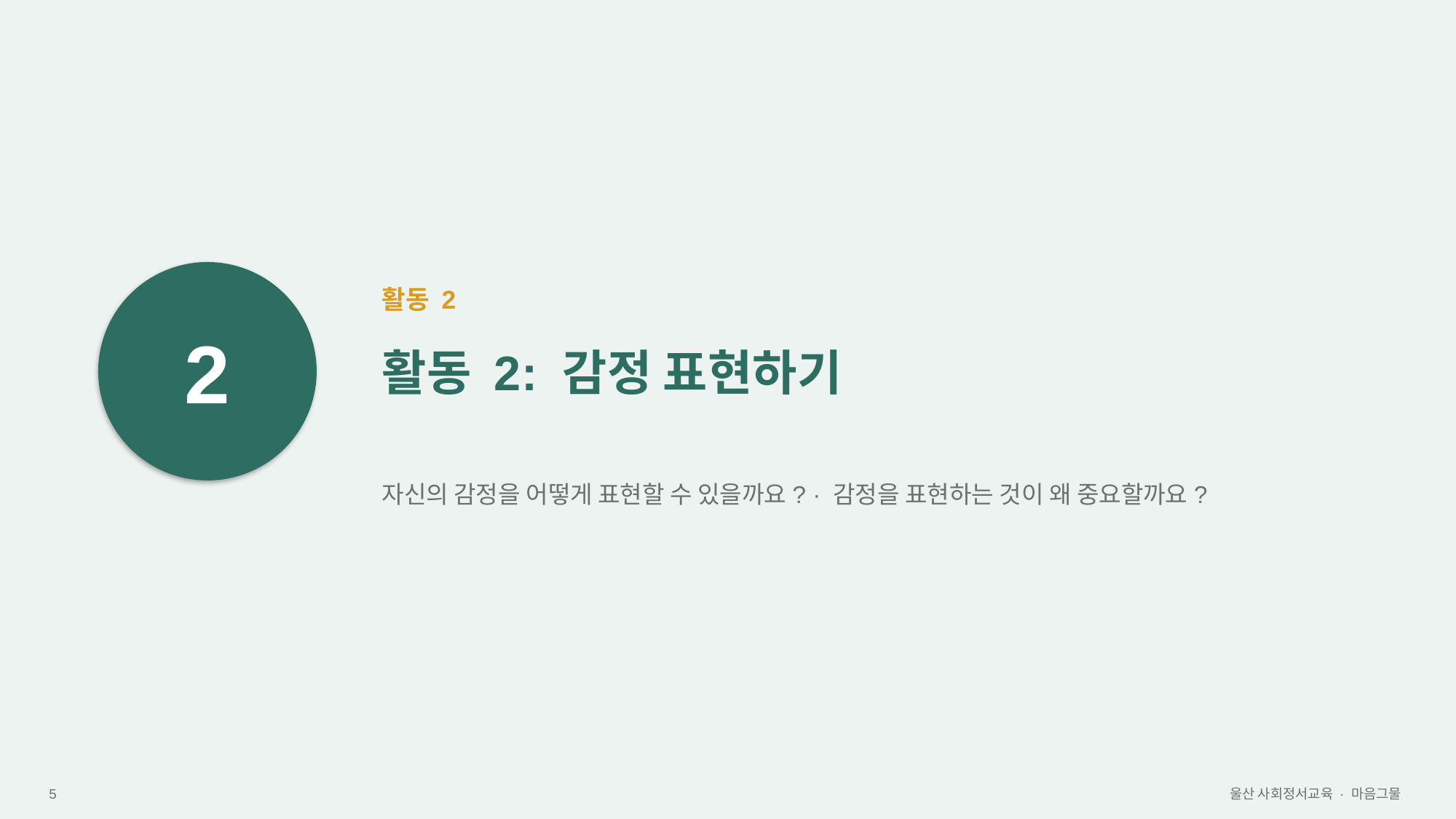

2
활동 2
활동 2: 감정 표현하기
자신의 감정을 어떻게 표현할 수 있을까요? · 감정을 표현하는 것이 왜 중요할까요?
5
울산 사회정서교육 · 마음그물